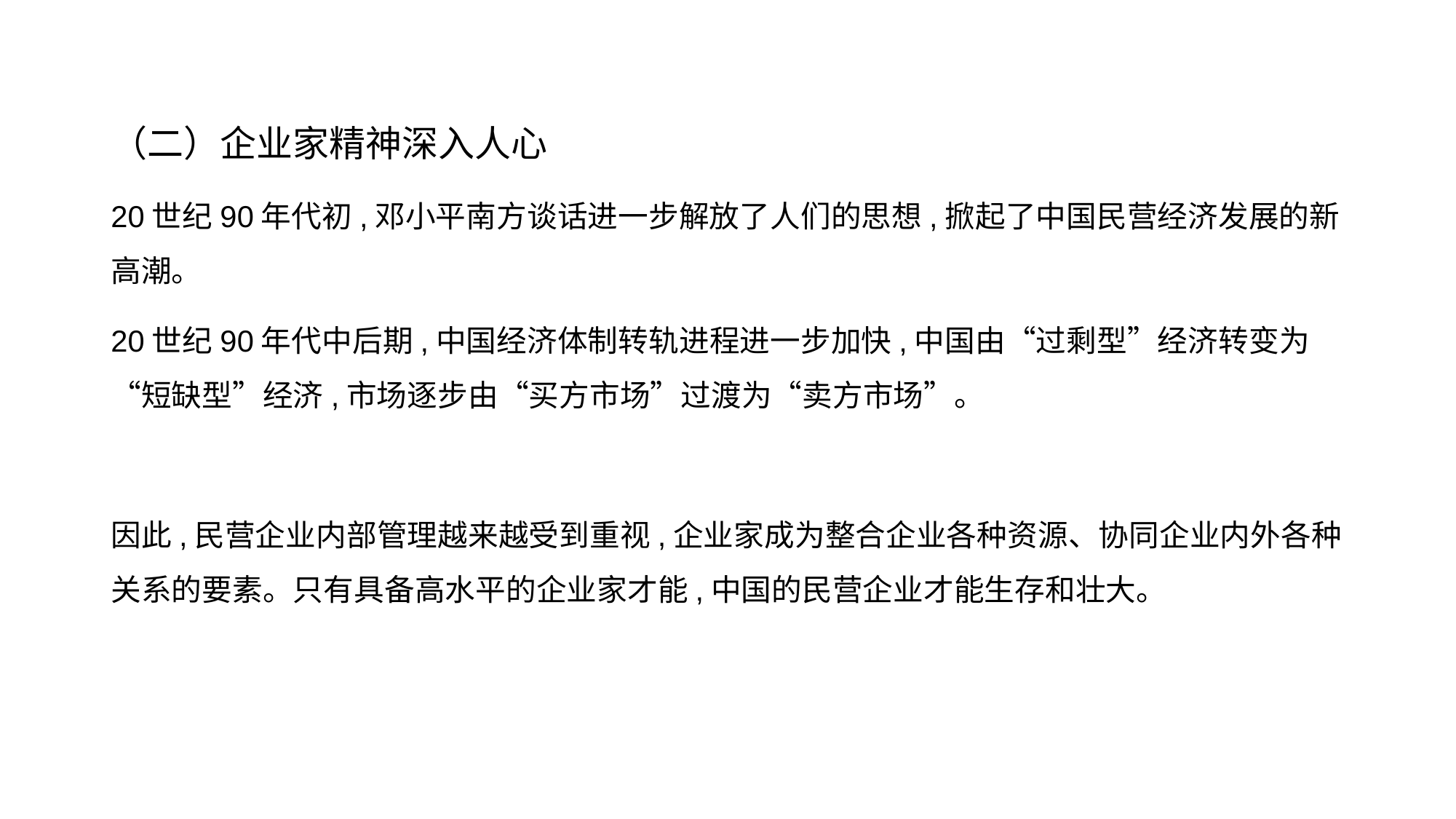

（二）企业家精神深入人心
20世纪90年代初,邓小平南方谈话进一步解放了人们的思想,掀起了中国民营经济发展的新高潮。
20世纪90年代中后期,中国经济体制转轨进程进一步加快,中国由“过剩型”经济转变为“短缺型”经济,市场逐步由“买方市场”过渡为“卖方市场”。

因此,民营企业内部管理越来越受到重视,企业家成为整合企业各种资源、协同企业内外各种关系的要素。只有具备高水平的企业家才能,中国的民营企业才能生存和壮大。